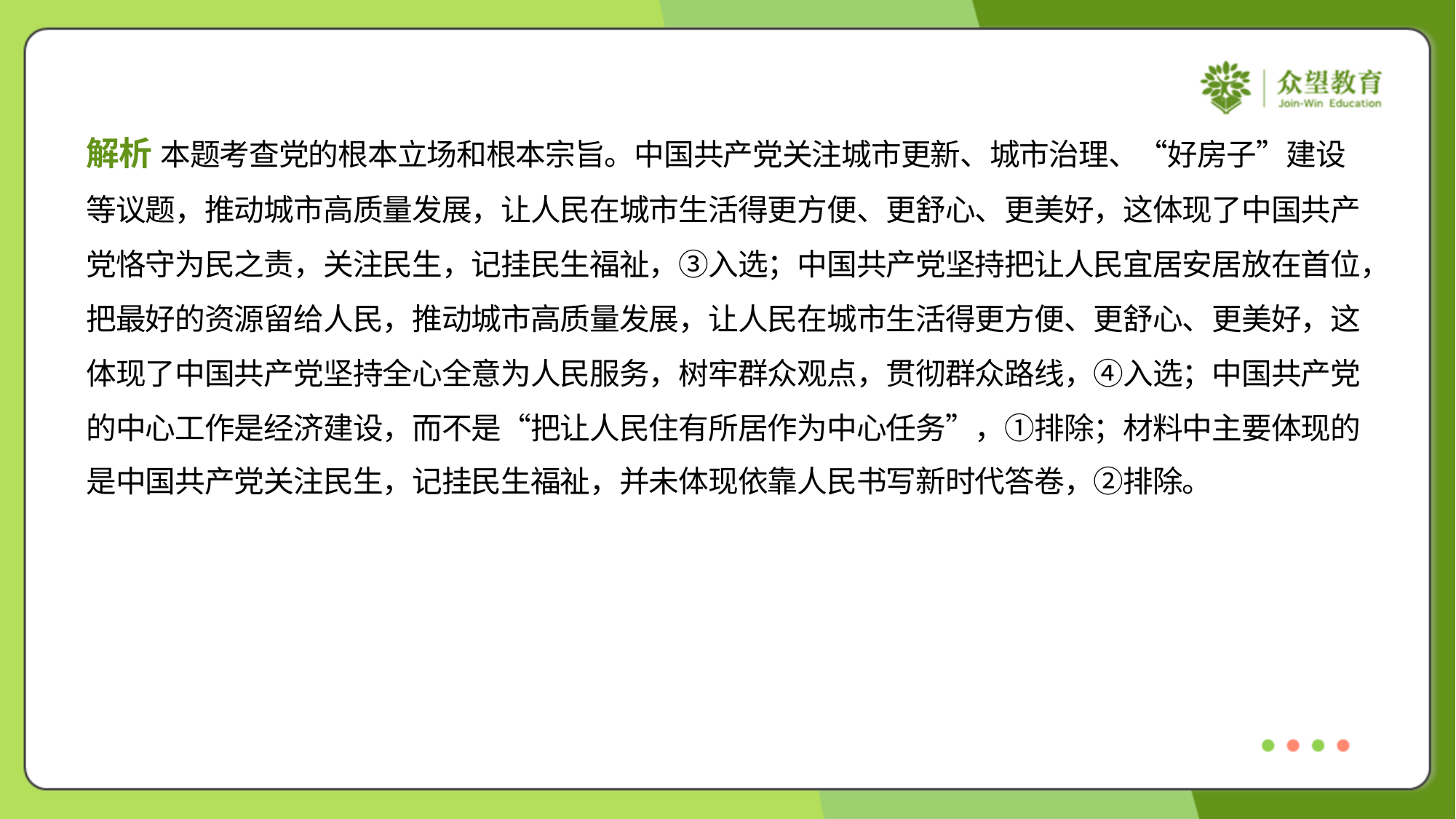

解析 本题考查党的根本立场和根本宗旨。中国共产党关注城市更新、城市治理、“好房子”建设
等议题，推动城市高质量发展，让人民在城市生活得更方便、更舒心、更美好，这体现了中国共产
党恪守为民之责，关注民生，记挂民生福祉，③入选；中国共产党坚持把让人民宜居安居放在首位，
把最好的资源留给人民，推动城市高质量发展，让人民在城市生活得更方便、更舒心、更美好，这
体现了中国共产党坚持全心全意为人民服务，树牢群众观点，贯彻群众路线，④入选；中国共产党
的中心工作是经济建设，而不是“把让人民住有所居作为中心任务”，①排除；材料中主要体现的
是中国共产党关注民生，记挂民生福祉，并未体现依靠人民书写新时代答卷，②排除。